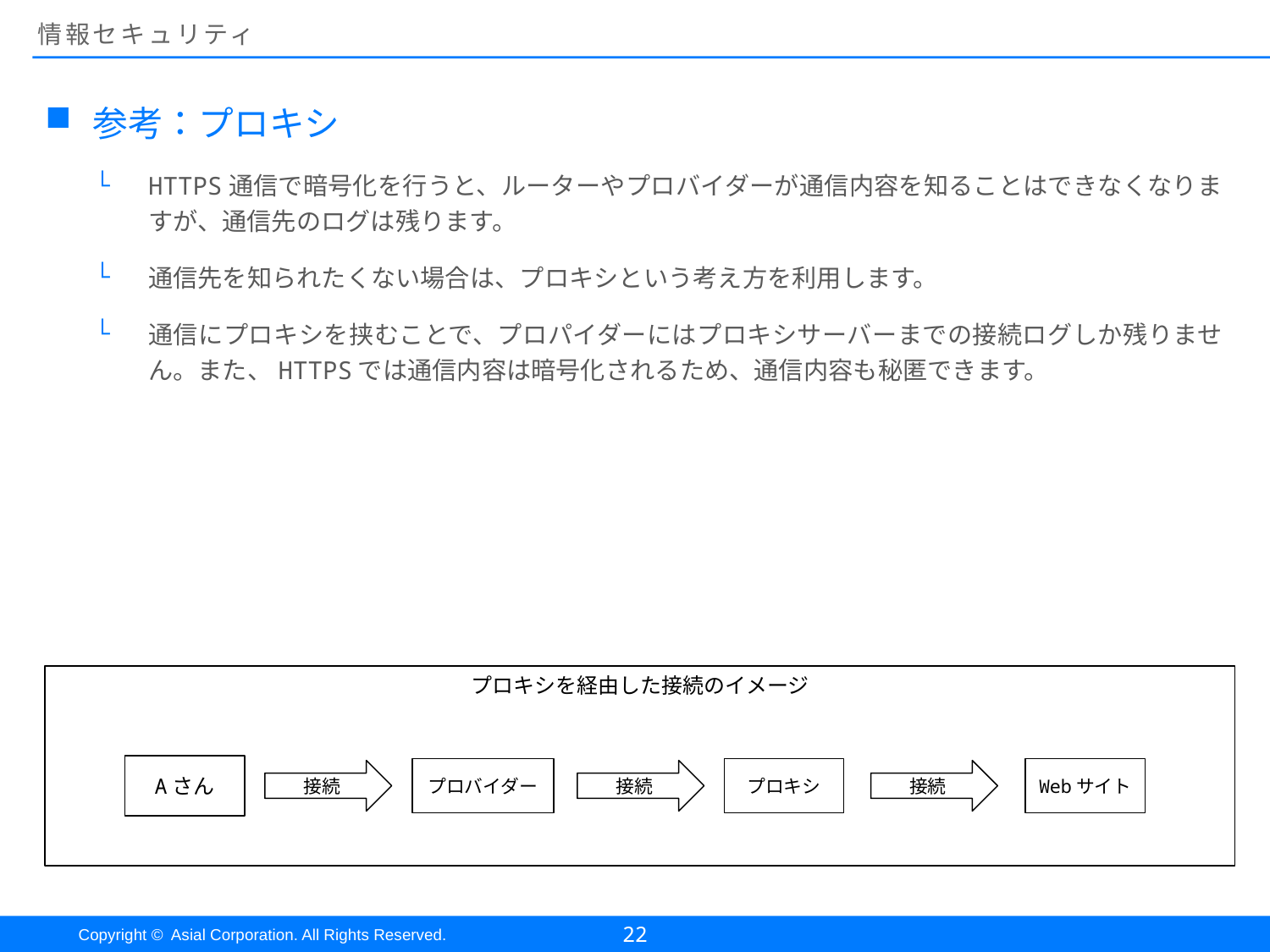

# 情報セキュリティ

参考：プロキシ
HTTPS通信で暗号化を行うと、ルーターやプロバイダーが通信内容を知ることはできなくなりますが、通信先のログは残ります。
通信先を知られたくない場合は、プロキシという考え方を利用します。
通信にプロキシを挟むことで、プロパイダーにはプロキシサーバーまでの接続ログしか残りません。また、HTTPSでは通信内容は暗号化されるため、通信内容も秘匿できます。

プロキシを経由した接続のイメージ
Aさん
プロバイダー
プロキシ
Webサイト
接続
接続
接続
22